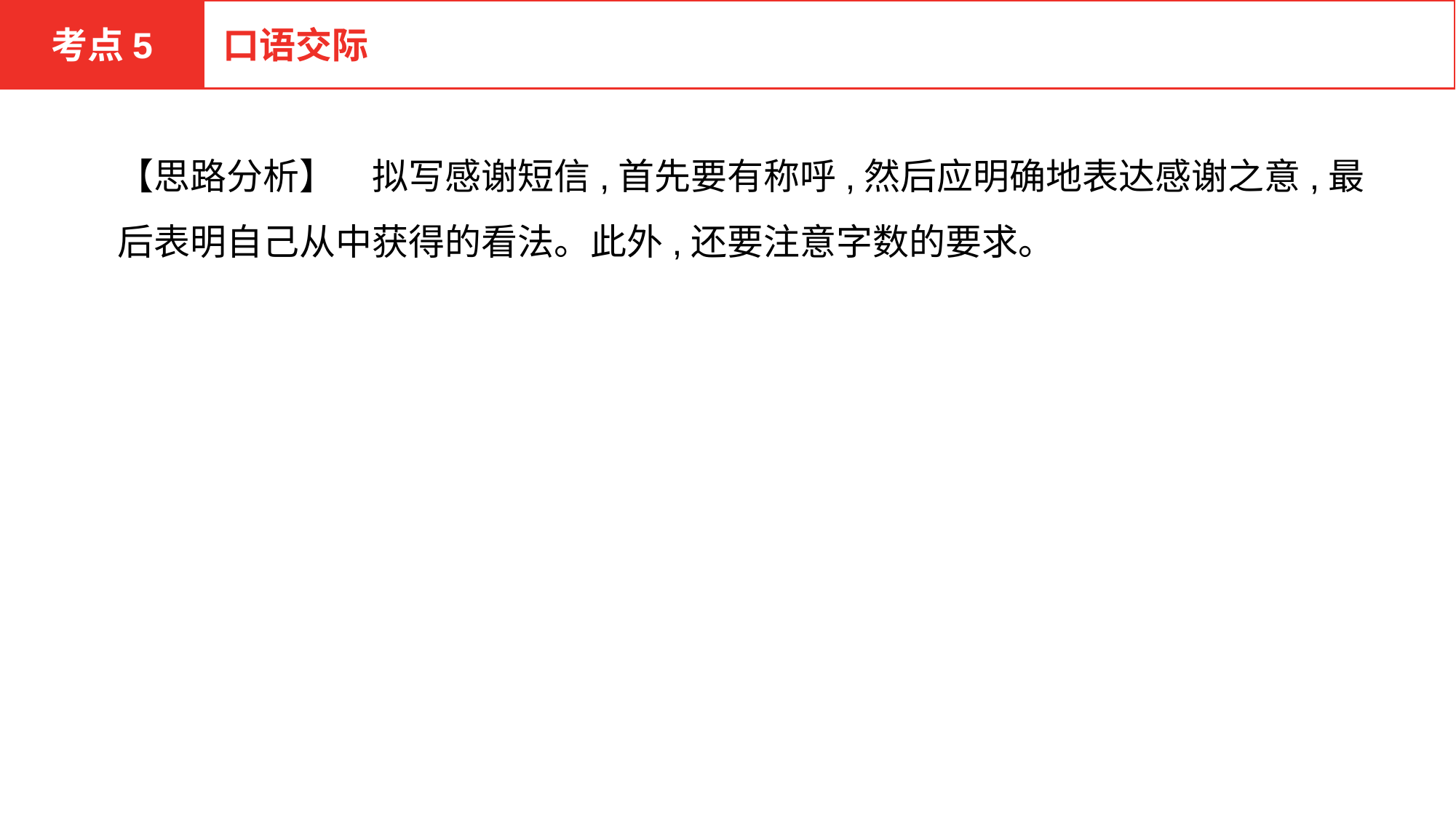

考点5
口语交际
【思路分析】　拟写感谢短信,首先要有称呼,然后应明确地表达感谢之意,最后表明自己从中获得的看法。此外,还要注意字数的要求。